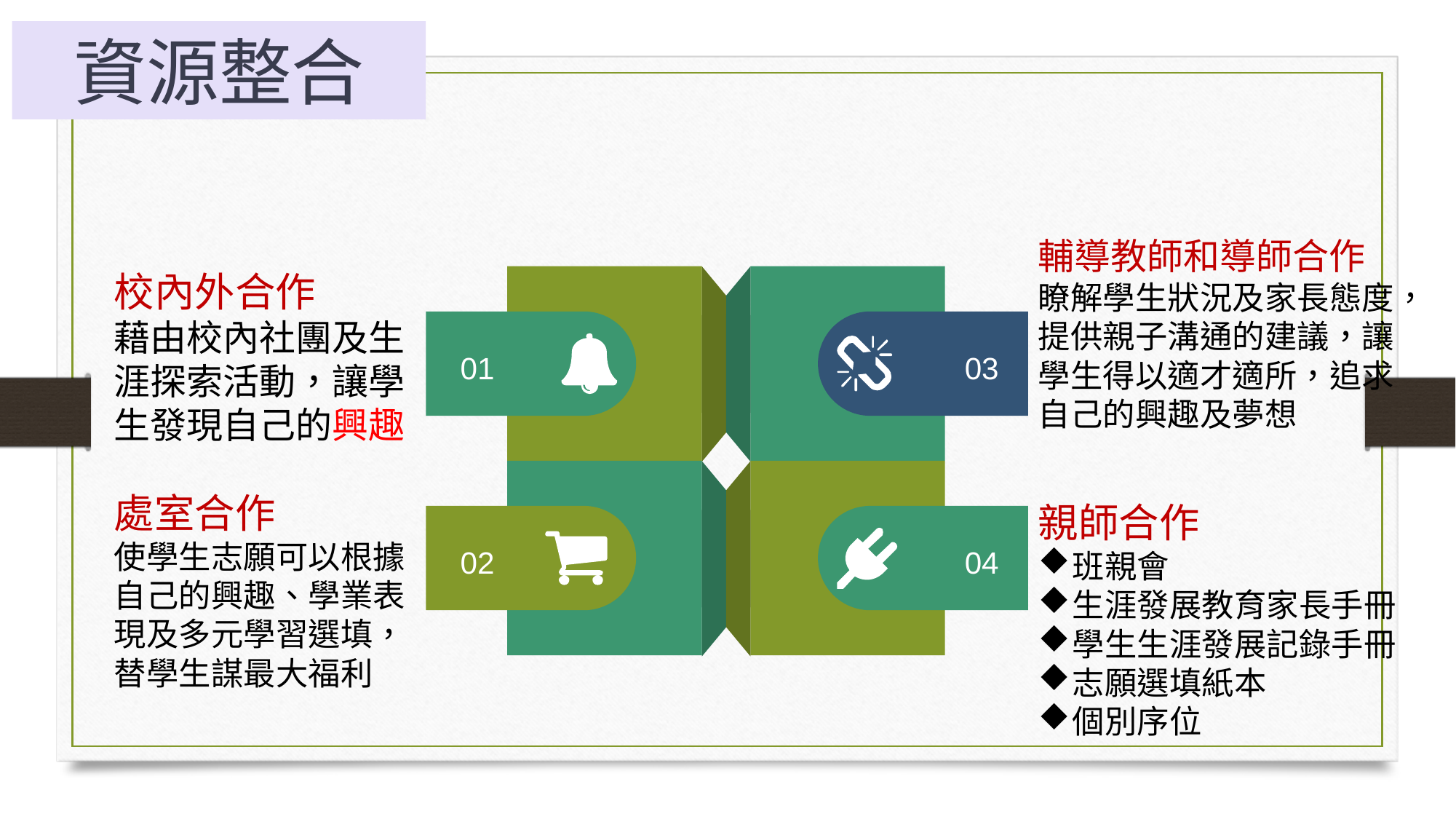

資源整合
輔導教師和導師合作
瞭解學生狀況及家長態度，提供親子溝通的建議，讓學生得以適才適所，追求自己的興趣及夢想

校內外合作
藉由校內社團及生涯探索活動，讓學生發現自己的興趣

01
03

處室合作
使學生志願可以根據自己的興趣、學業表現及多元學習選填，替學生謀最大福利
親師合作
班親會
生涯發展教育家長手冊
學生生涯發展記錄手冊
志願選填紙本
個別序位

02
04